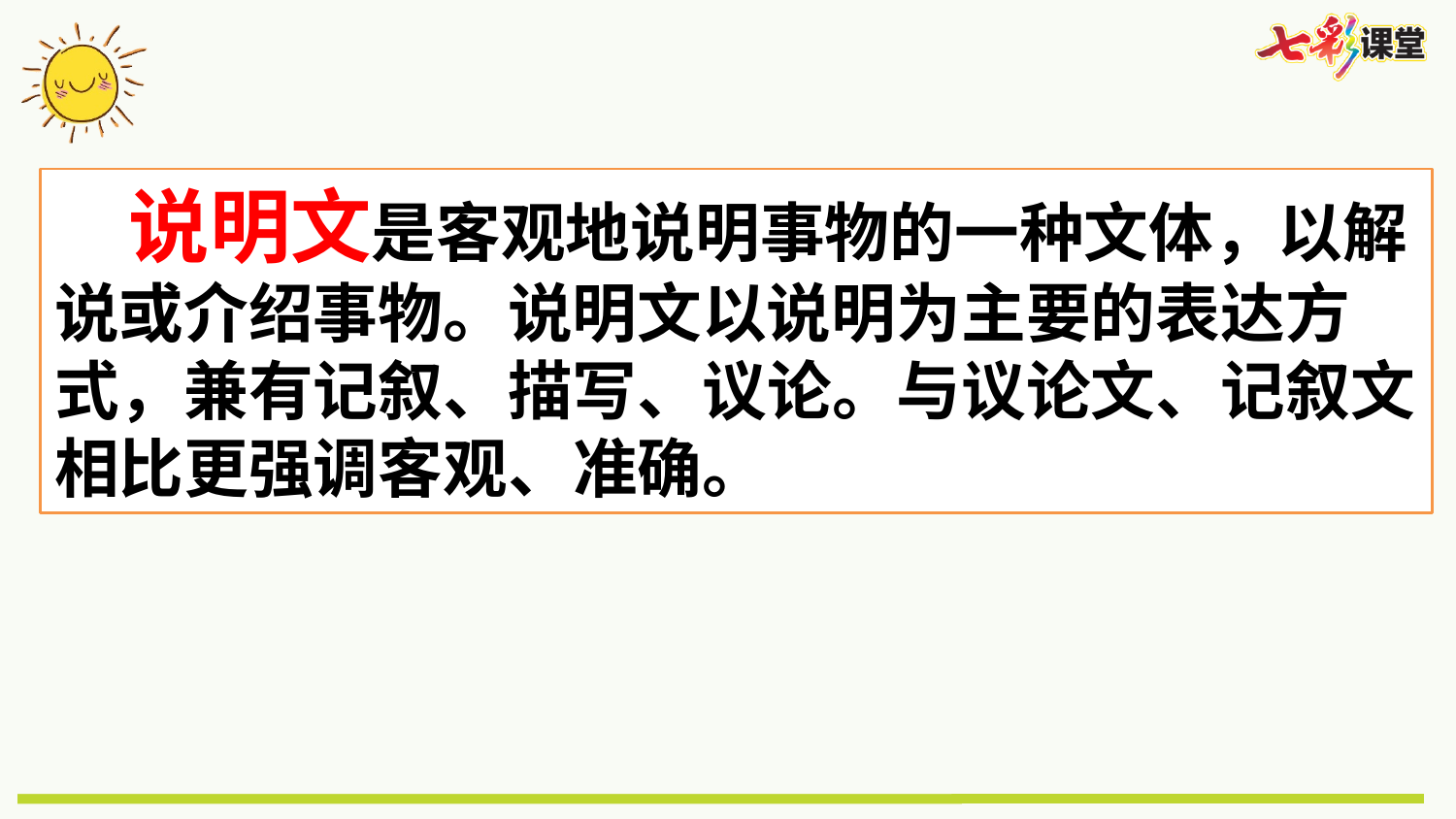

说明文是客观地说明事物的一种文体，以解说或介绍事物。说明文以说明为主要的表达方式，兼有记叙、描写、议论。与议论文、记叙文相比更强调客观、准确。